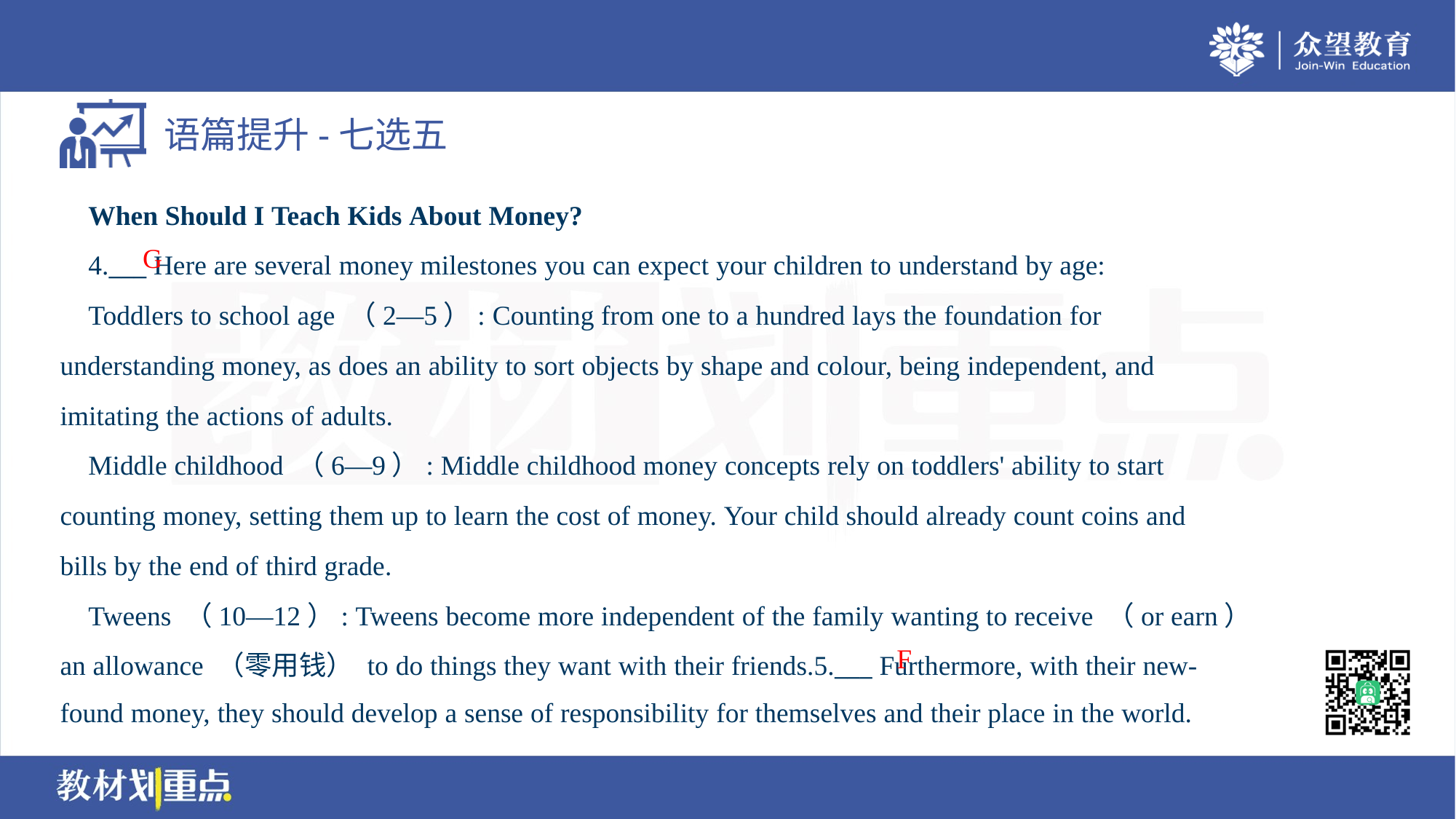

When Should I Teach Kids About Money?
    4.___ Here are several money milestones you can expect your children to understand by age:
    Toddlers to school age （2—5）: Counting from one to a hundred lays the foundation for
understanding money, as does an ability to sort objects by shape and colour, being independent, and
imitating the actions of adults.
    Middle childhood （6—9）: Middle childhood money concepts rely on toddlers' ability to start
counting money, setting them up to learn the cost of money. Your child should already count coins and
bills by the end of third grade.
    Tweens （10—12）: Tweens become more independent of the family wanting to receive （or earn）
an allowance （零用钱） to do things they want with their friends.5.___ Furthermore, with their new-
found money, they should develop a sense of responsibility for themselves and their place in the world.
G
F